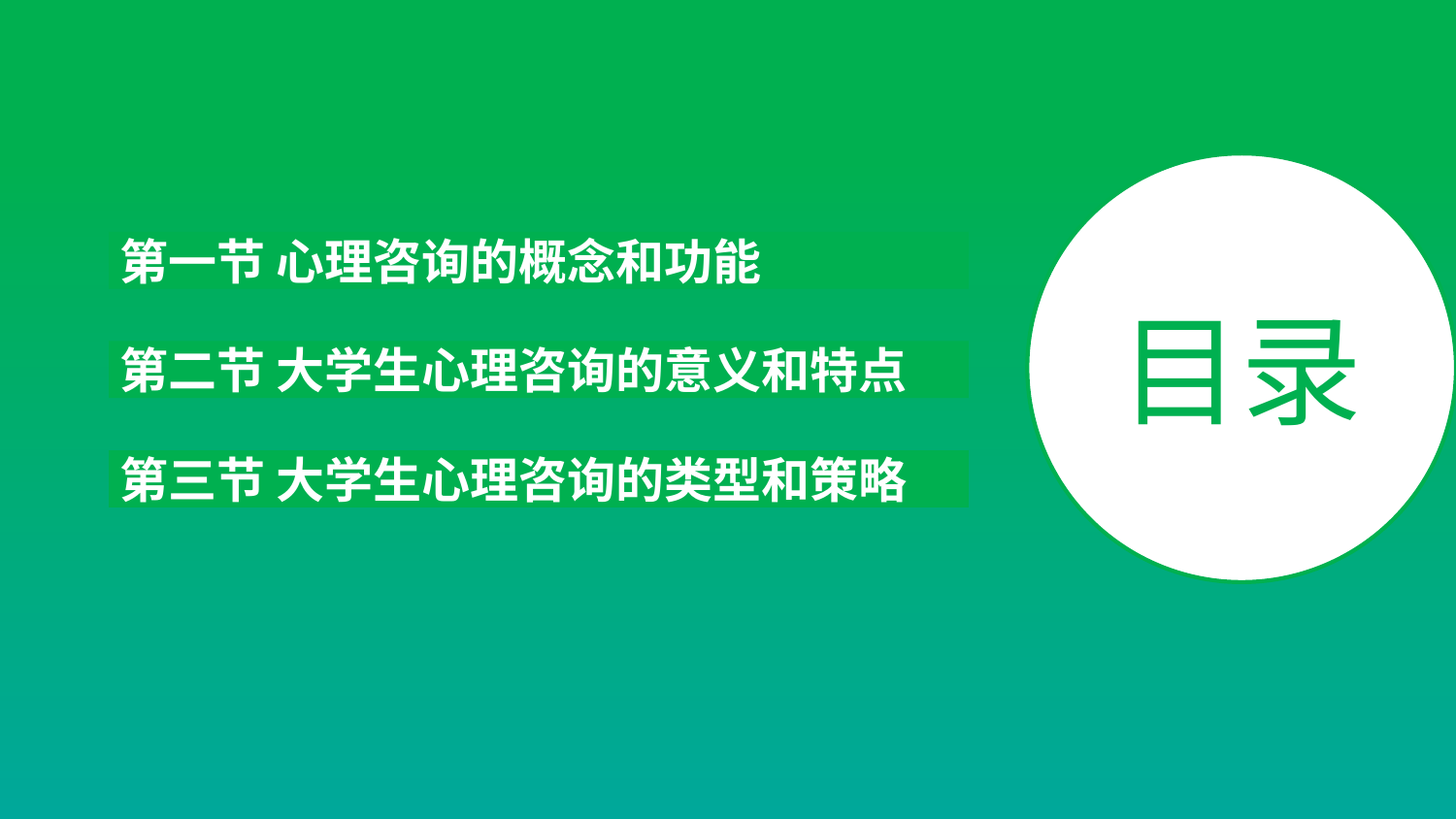

第一节 心理咨询的概念和功能
目录
第二节 大学生心理咨询的意义和特点
第三节 大学生心理咨询的类型和策略